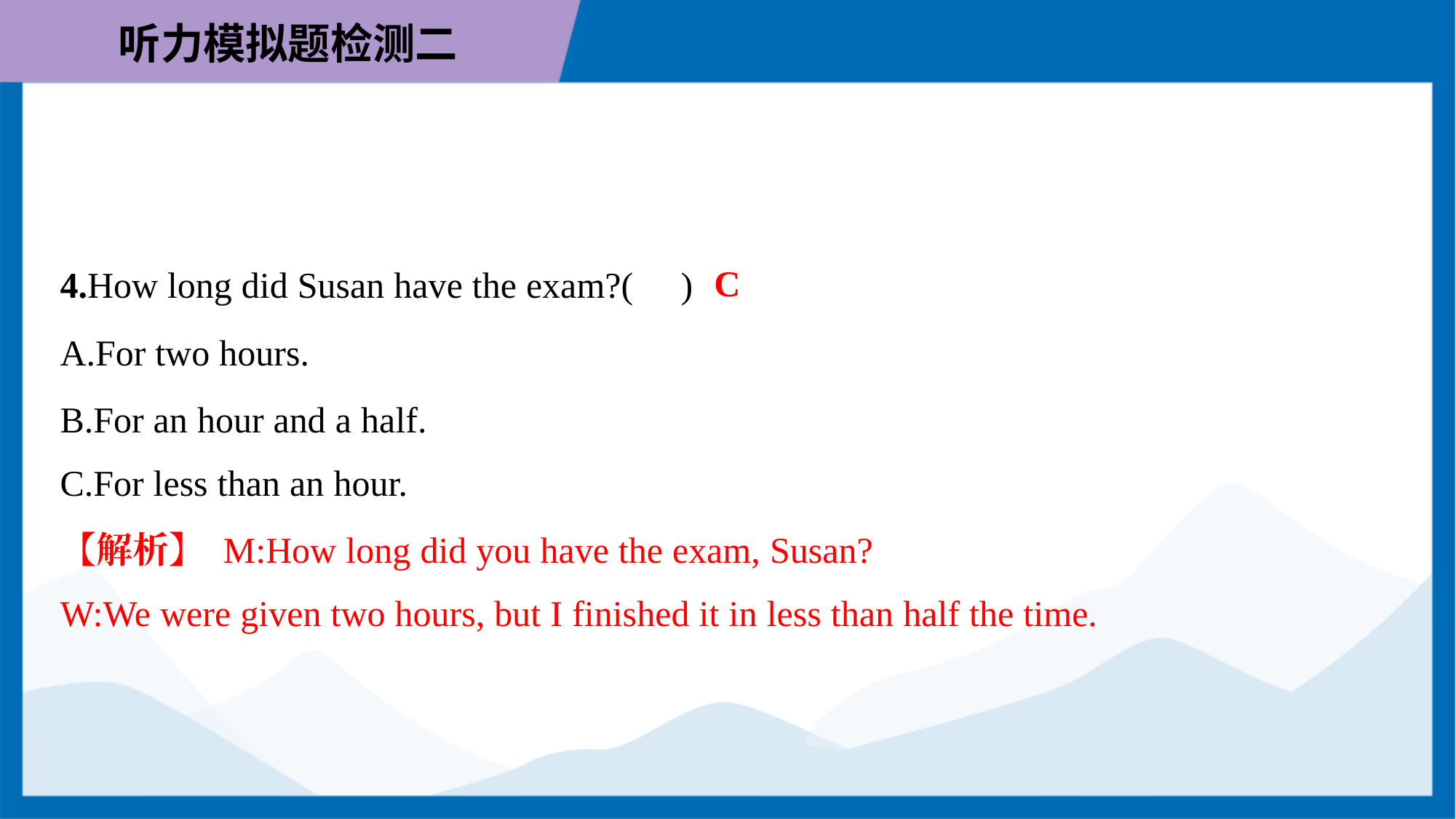

C
4.How long did Susan have the exam?(     )
A.For two hours.
B.For an hour and a half.
C.For less than an hour.
【解析】 M:How long did you have the exam, Susan?
W:We were given two hours, but I finished it in less than half the time.